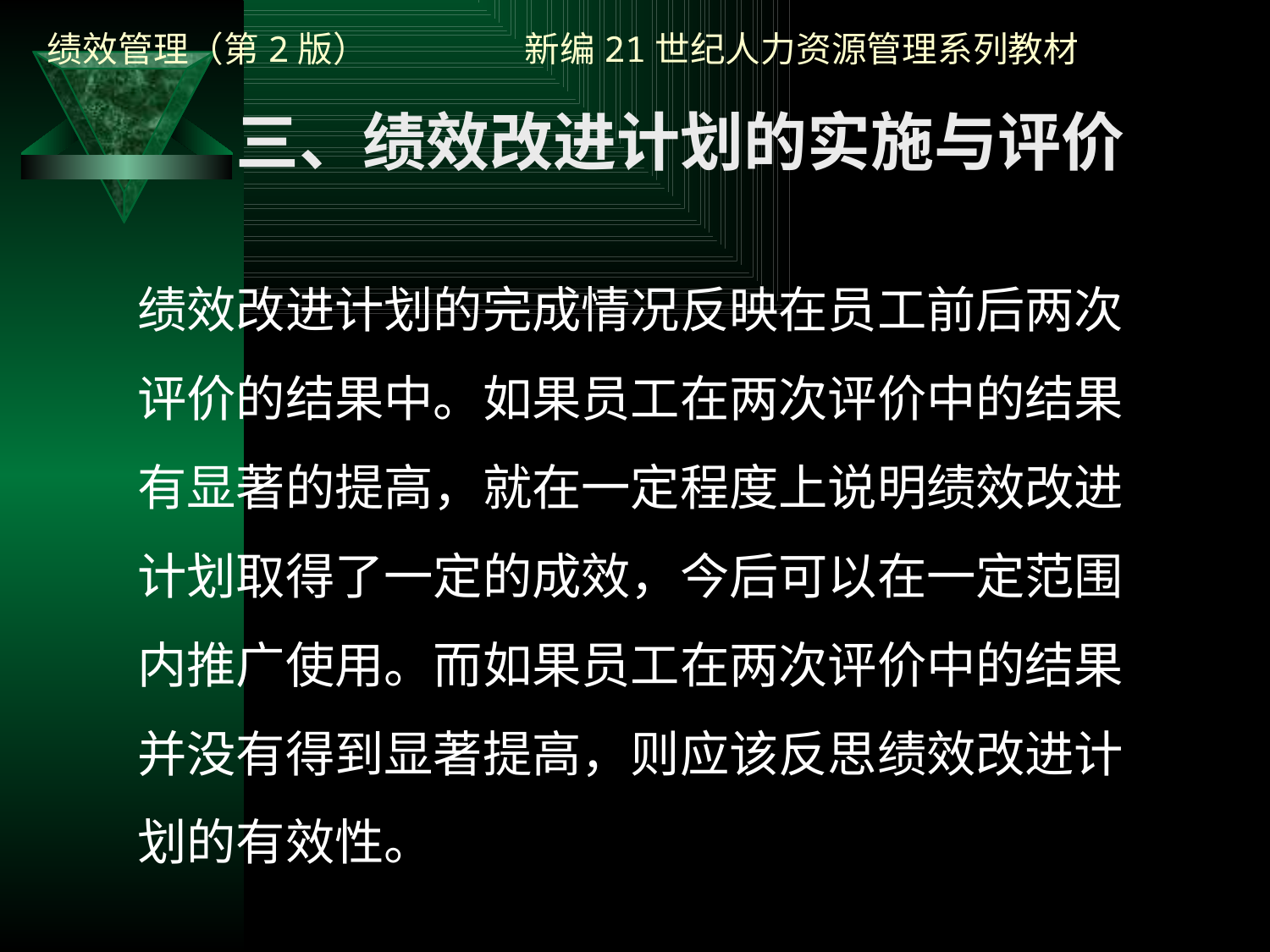

三、绩效改进计划的实施与评价
绩效改进计划的完成情况反映在员工前后两次评价的结果中。如果员工在两次评价中的结果有显著的提高，就在一定程度上说明绩效改进计划取得了一定的成效，今后可以在一定范围内推广使用。而如果员工在两次评价中的结果并没有得到显著提高，则应该反思绩效改进计划的有效性。